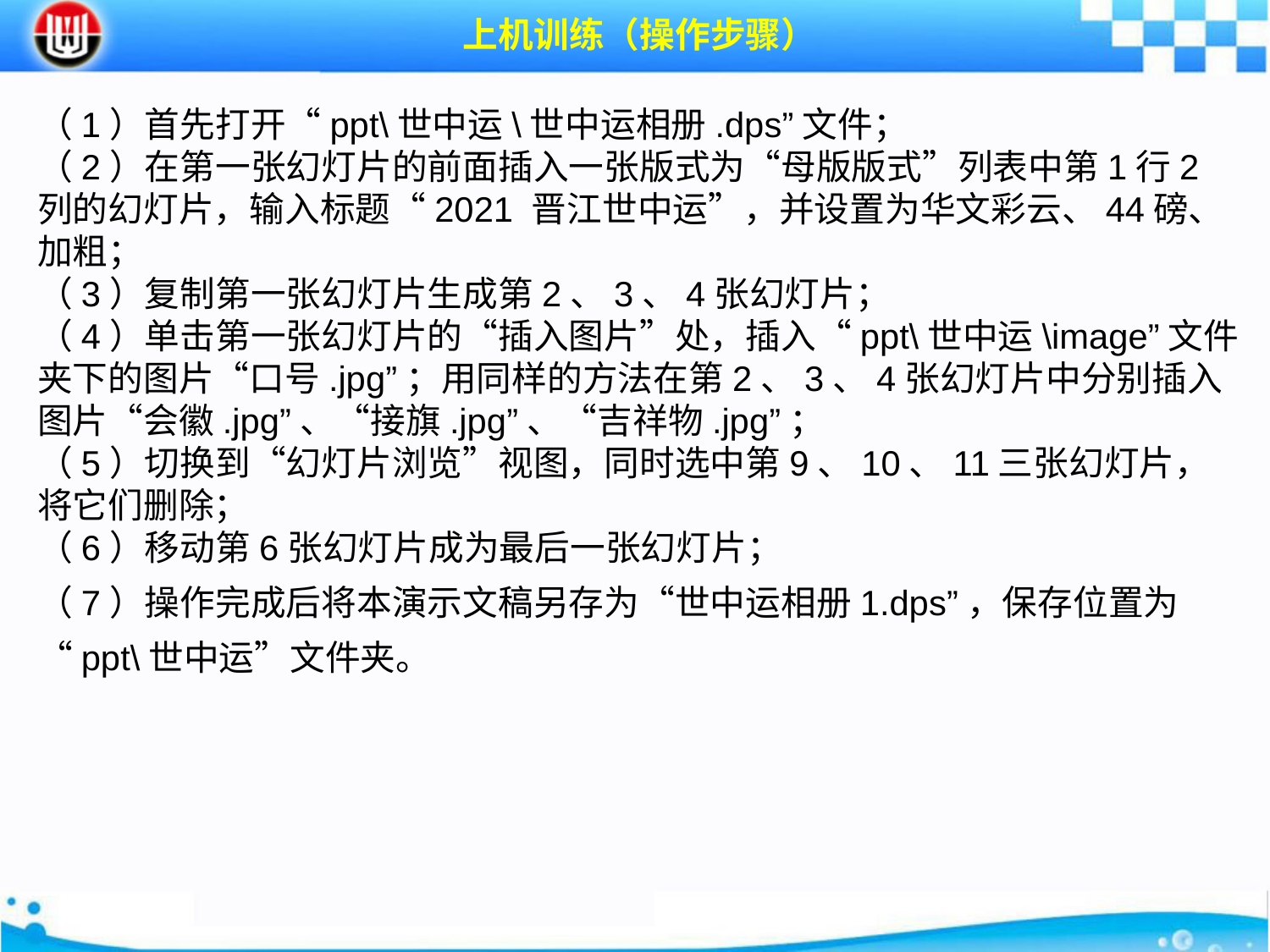

上机训练（操作步骤）

（1）首先打开“ppt\世中运\世中运相册.dps”文件；（2）在第一张幻灯片的前面插入一张版式为“母版版式”列表中第1行2列的幻灯片，输入标题“2021 晋江世中运”，并设置为华文彩云、44磅、加粗；（3）复制第一张幻灯片生成第2、3、4张幻灯片；（4）单击第一张幻灯片的“插入图片”处，插入“ppt\世中运\image”文件夹下的图片“口号.jpg”；用同样的方法在第2、3、4张幻灯片中分别插入图片“会徽.jpg”、“接旗.jpg”、“吉祥物.jpg”；（5）切换到“幻灯片浏览”视图，同时选中第9、10、11三张幻灯片，将它们删除；（6）移动第6张幻灯片成为最后一张幻灯片；（7）操作完成后将本演示文稿另存为“世中运相册1.dps”，保存位置为“ppt\世中运”文件夹。